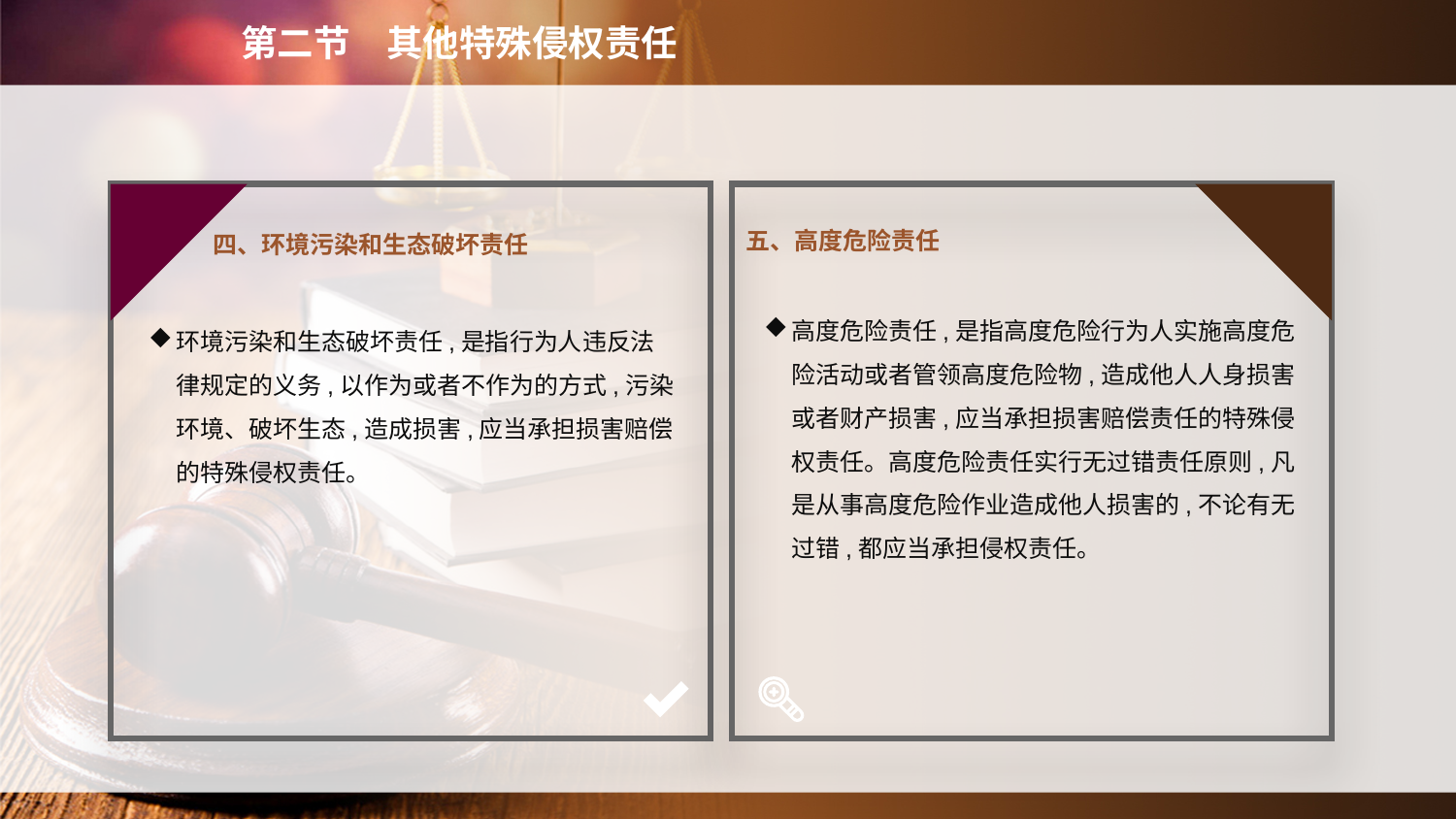

第二节　其他特殊侵权责任

四、环境污染和生态破坏责任
五、高度危险责任
高度危险责任,是指高度危险行为人实施高度危险活动或者管领高度危险物,造成他人人身损害或者财产损害,应当承担损害赔偿责任的特殊侵权责任。高度危险责任实行无过错责任原则,凡是从事高度危险作业造成他人损害的,不论有无过错,都应当承担侵权责任。
环境污染和生态破坏责任,是指行为人违反法律规定的义务,以作为或者不作为的方式,污染环境、破坏生态,造成损害,应当承担损害赔偿的特殊侵权责任。